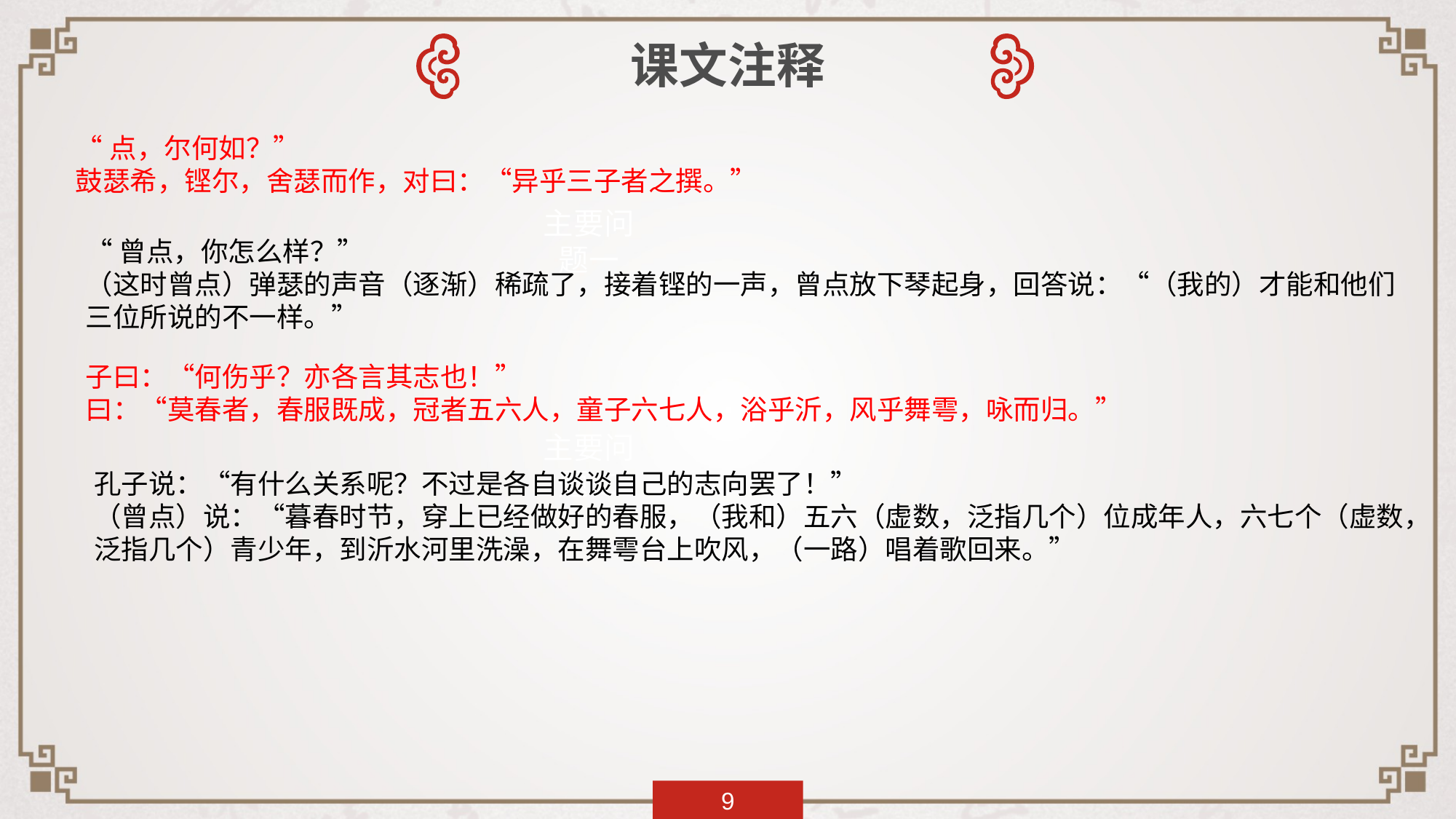

课文注释

“点，尔何如？”
鼓瑟希，铿尔，舍瑟而作，对曰：“异乎三子者之撰。”
主要问题一
“曾点，你怎么样？”
（这时曾点）弹瑟的声音（逐渐）稀疏了，接着铿的一声，曾点放下琴起身，回答说：“（我的）才能和他们三位所说的不一样。”
子曰：“何伤乎？亦各言其志也！”
曰：“莫春者，春服既成，冠者五六人，童子六七人，浴乎沂，风乎舞雩，咏而归。”
主要问题二
孔子说：“有什么关系呢？不过是各自谈谈自己的志向罢了！”
（曾点）说：“暮春时节，穿上已经做好的春服，（我和）五六（虚数，泛指几个）位成年人，六七个（虚数，泛指几个）青少年，到沂水河里洗澡，在舞雩台上吹风，（一路）唱着歌回来。”